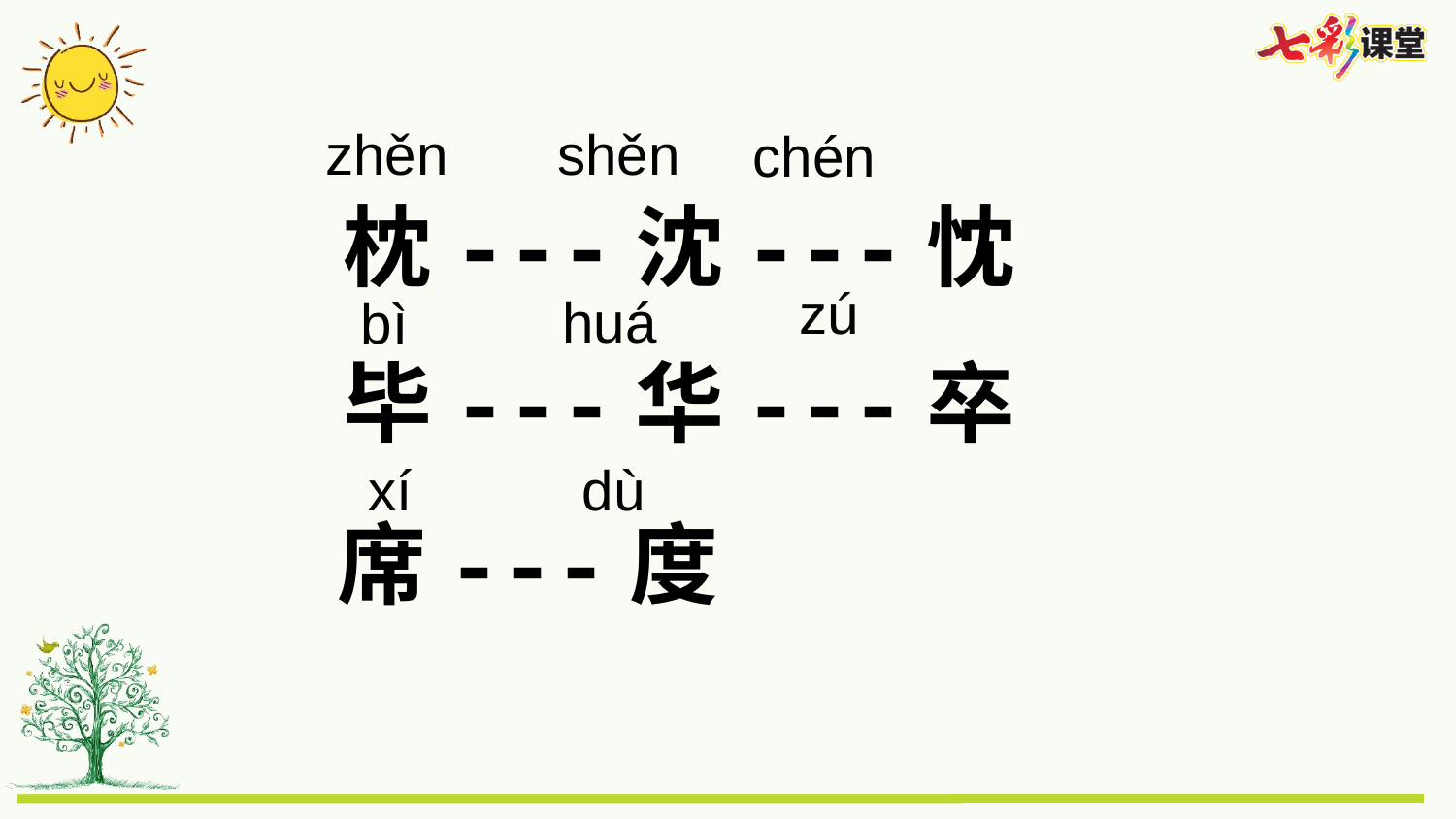

zhěn
shěn
chén
枕---沈---忱
zú
huá
bì
毕---华---卒
xí
dù
席---度